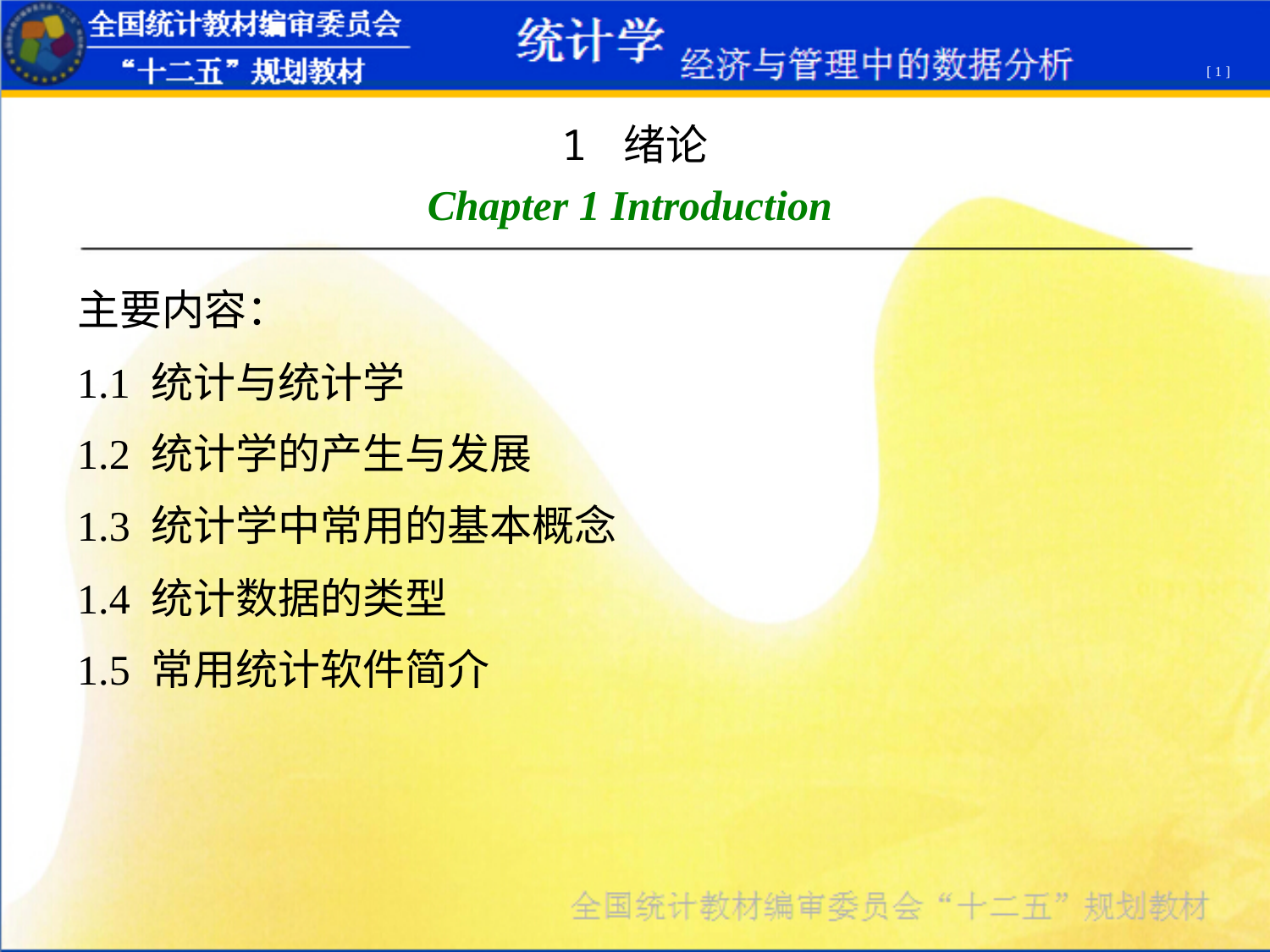

[ 1 ]
1 绪论
Chapter 1 Introduction
主要内容：
1.1 统计与统计学
1.2 统计学的产生与发展
1.3 统计学中常用的基本概念
1.4 统计数据的类型
1.5 常用统计软件简介